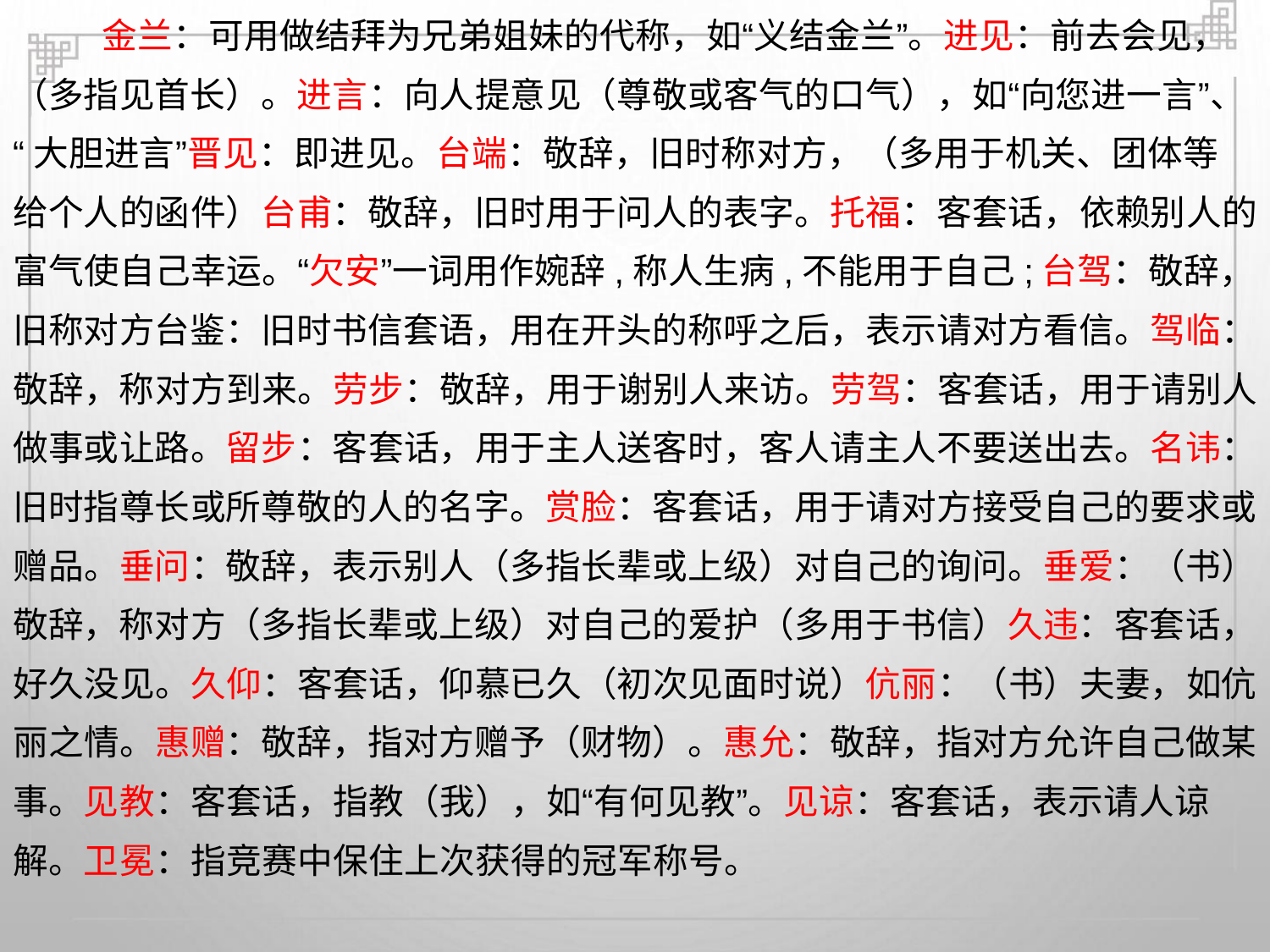

金兰：可用做结拜为兄弟姐妹的代称，如“义结金兰”。进见：前去会见，
（多指见首长）。进言：向人提意见（尊敬或客气的口气），如“向您进一言”、
“大胆进言”晋见：即进见。台端：敬辞，旧时称对方，（多用于机关、团体等
给个人的函件）台甫：敬辞，旧时用于问人的表字。托福：客套话，依赖别人的
富气使自己幸运。“欠安”一词用作婉辞,称人生病,不能用于自己;台驾：敬辞，
旧称对方台鉴：旧时书信套语，用在开头的称呼之后，表示请对方看信。驾临：
敬辞，称对方到来。劳步：敬辞，用于谢别人来访。劳驾：客套话，用于请别人
做事或让路。留步：客套话，用于主人送客时，客人请主人不要送出去。名讳：
旧时指尊长或所尊敬的人的名字。赏脸：客套话，用于请对方接受自己的要求或
赠品。垂问：敬辞，表示别人（多指长辈或上级）对自己的询问。垂爱：（书）
敬辞，称对方（多指长辈或上级）对自己的爱护（多用于书信）久违：客套话，
好久没见。久仰：客套话，仰慕已久（初次见面时说）伉丽：（书）夫妻，如伉
丽之情。惠赠：敬辞，指对方赠予（财物）。惠允：敬辞，指对方允许自己做某
事。见教：客套话，指教（我），如“有何见教”。见谅：客套话，表示请人谅
解。卫冕：指竞赛中保住上次获得的冠军称号。